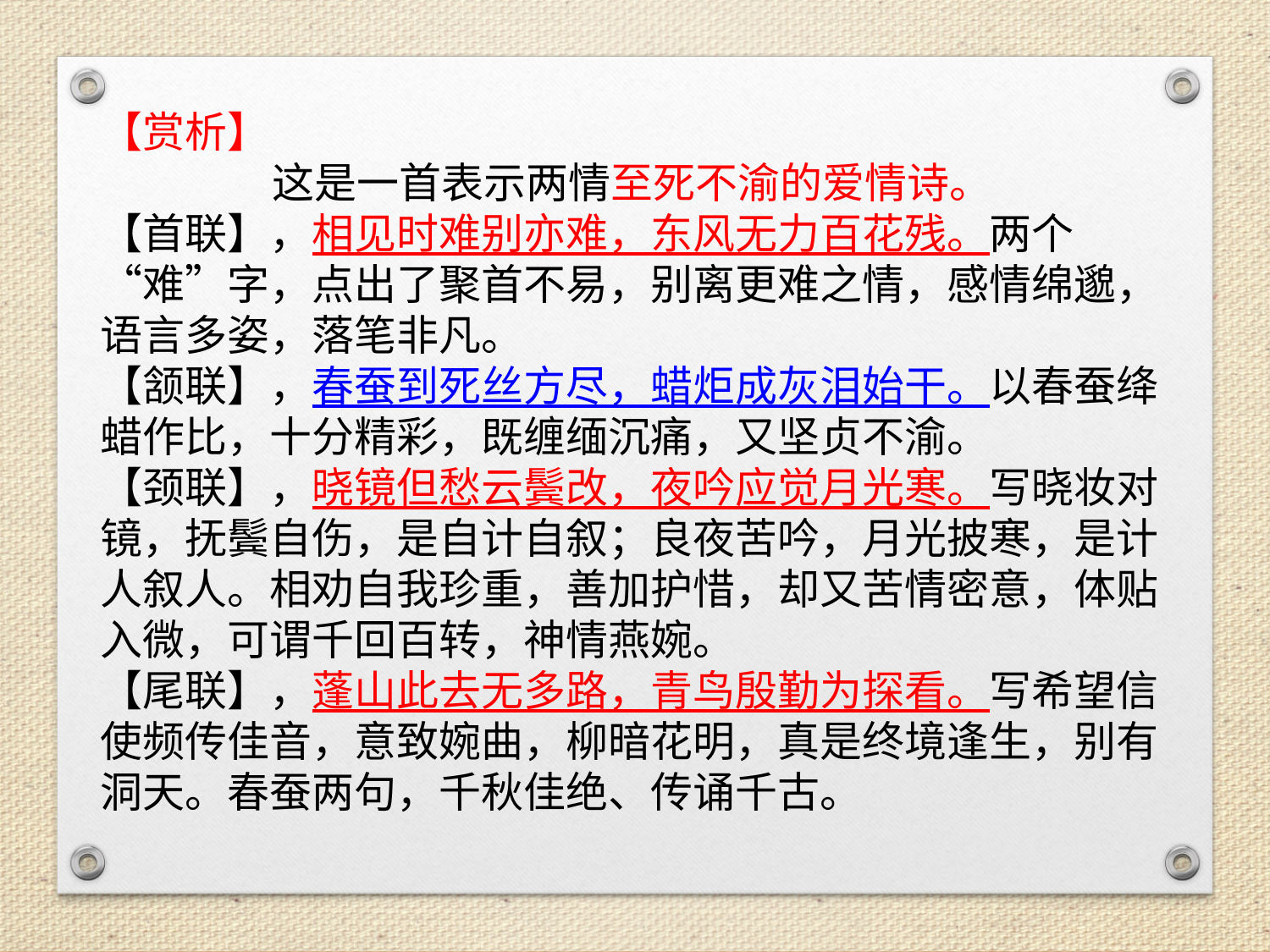

【赏析】
                 这是一首表示两情至死不渝的爱情诗。
【首联】，相见时难别亦难，东风无力百花残。两个“难”字，点出了聚首不易，别离更难之情，感情绵邈，语言多姿，落笔非凡。
【颔联】，春蚕到死丝方尽，蜡炬成灰泪始干。以春蚕绛蜡作比，十分精彩，既缠缅沉痛，又坚贞不渝。
【颈联】，晓镜但愁云鬓改，夜吟应觉月光寒。写晓妆对镜，抚鬓自伤，是自计自叙；良夜苦吟，月光披寒，是计人叙人。相劝自我珍重，善加护惜，却又苦情密意，体贴入微，可谓千回百转，神情燕婉。
【尾联】，蓬山此去无多路，青鸟殷勤为探看。写希望信使频传佳音，意致婉曲，柳暗花明，真是终境逢生，别有洞天。春蚕两句，千秋佳绝、传诵千古。